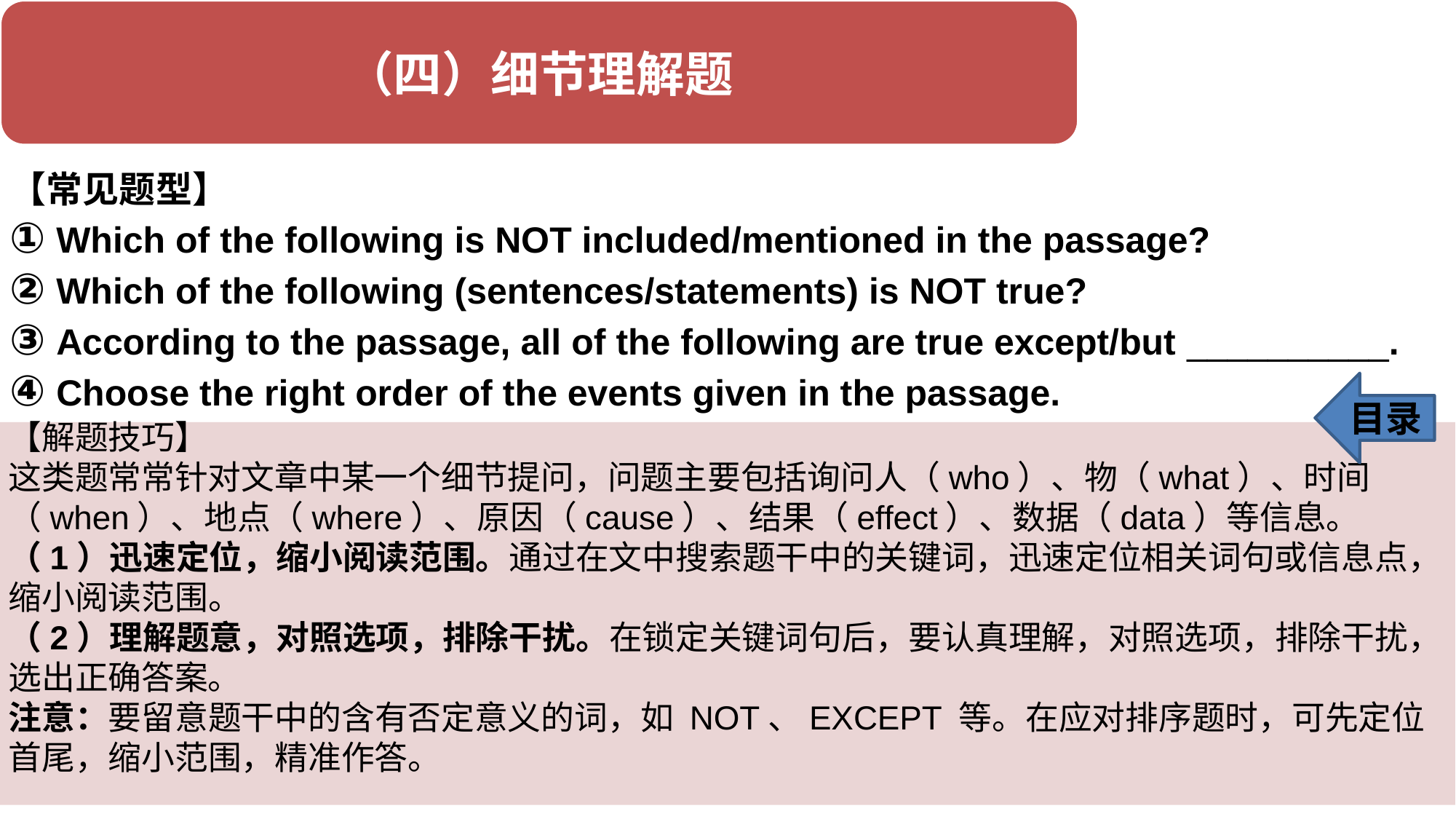

（四）细节理解题
【常见题型】
① Which of the following is NOT included/mentioned in the passage?
② Which of the following (sentences/statements) is NOT true?
③ According to the passage, all of the following are true except/but __________.
④ Choose the right order of the events given in the passage.
目录
【解题技巧】
这类题常常针对文章中某一个细节提问，问题主要包括询问人（who）、物（what）、时间（when）、地点（where）、原因（cause）、结果（effect）、数据（data）等信息。
（1）迅速定位，缩小阅读范围。通过在文中搜索题干中的关键词，迅速定位相关词句或信息点，缩小阅读范围。
（2）理解题意，对照选项，排除干扰。在锁定关键词句后，要认真理解，对照选项，排除干扰，选出正确答案。
注意：要留意题干中的含有否定意义的词，如 NOT、EXCEPT 等。在应对排序题时，可先定位首尾，缩小范围，精准作答。

23